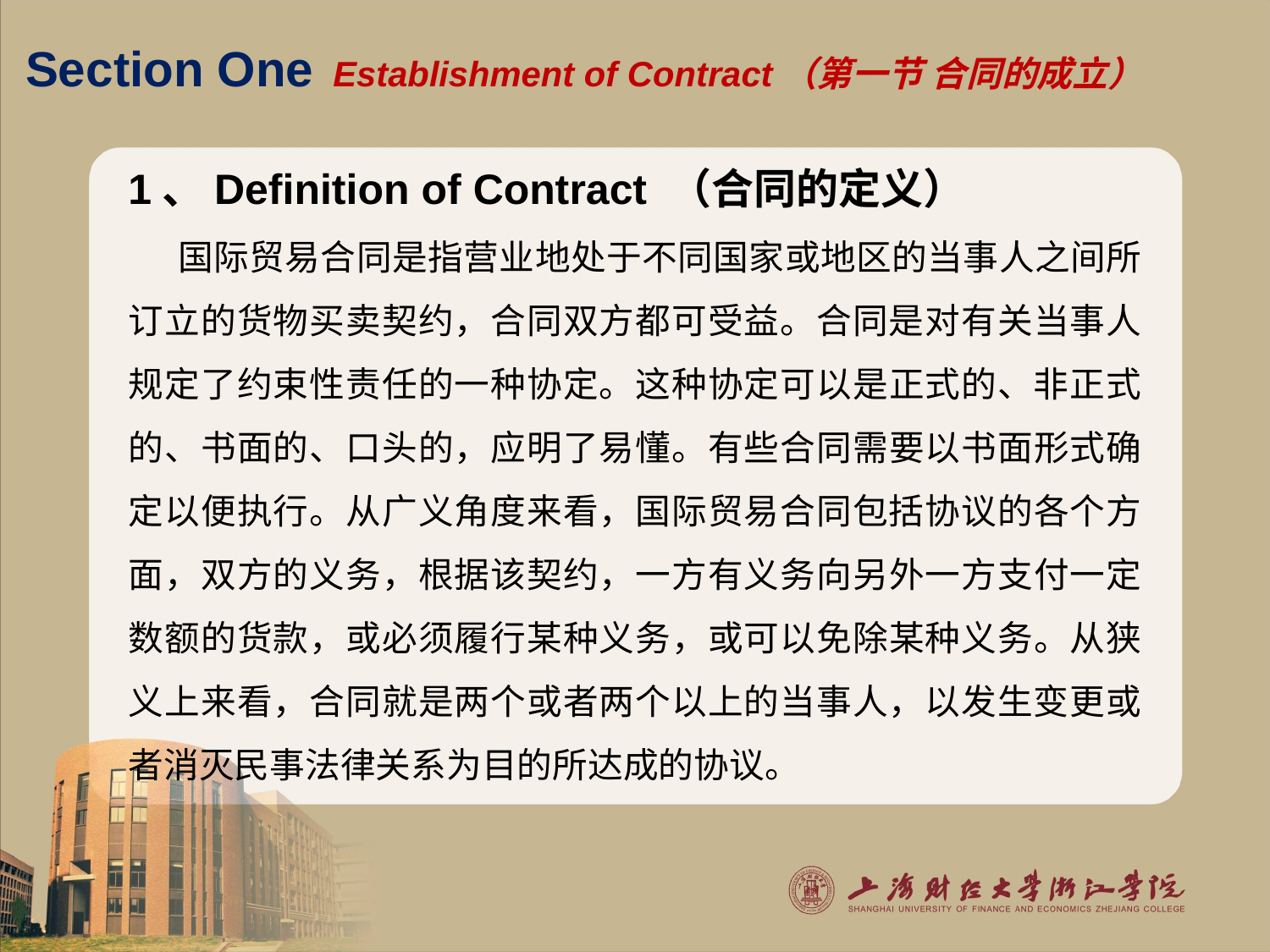

# Section One  Establishment of Contract（第一节 合同的成立）
1、Definition of Contract （合同的定义）
     国际贸易合同是指营业地处于不同国家或地区的当事人之间所订立的货物买卖契约，合同双方都可受益。合同是对有关当事人规定了约束性责任的一种协定。这种协定可以是正式的、非正式的、书面的、口头的，应明了易懂。有些合同需要以书面形式确定以便执行。从广义角度来看，国际贸易合同包括协议的各个方面，双方的义务，根据该契约，一方有义务向另外一方支付一定数额的货款，或必须履行某种义务，或可以免除某种义务。从狭义上来看，合同就是两个或者两个以上的当事人，以发生变更或者消灭民事法律关系为目的所达成的协议。